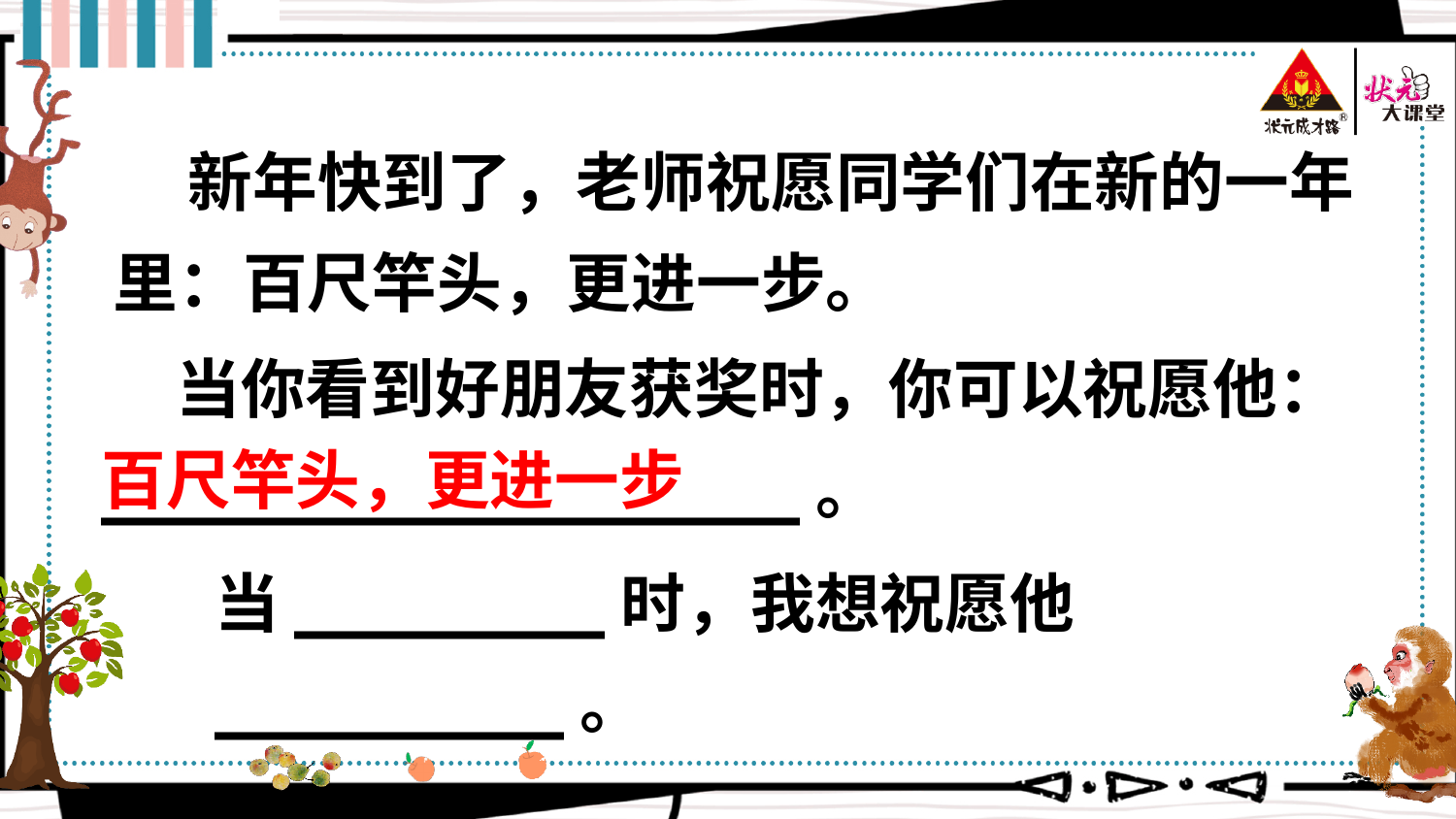

新年快到了，老师祝愿同学们在新的一年里：百尺竿头，更进一步。
    当你看到好朋友获奖时，你可以祝愿他：__________________。
百尺竿头，更进一步
当________时，我想祝愿他_________。